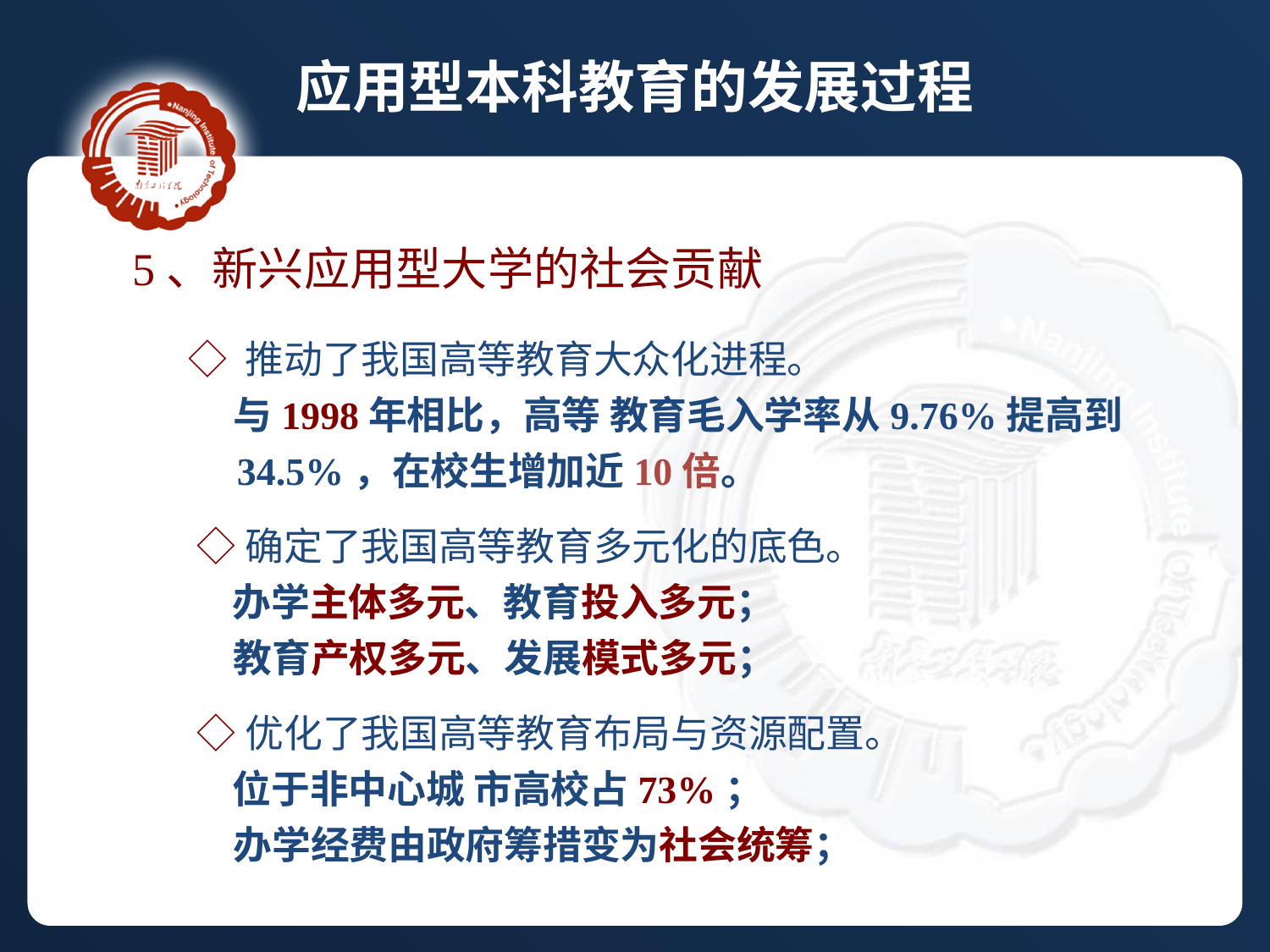

应用型本科教育的发展过程
5、新兴应用型大学的社会贡献
◇ 推动了我国高等教育大众化进程。
    与1998年相比，高等 教育毛入学率从9.76%提高到
     34.5%，在校生增加近10倍。
 ◇确定了我国高等教育多元化的底色。
    办学主体多元、教育投入多元；
    教育产权多元、发展模式多元；
 ◇优化了我国高等教育布局与资源配置。
    位于非中心城 市高校占73%；
    办学经费由政府筹措变为社会统筹；